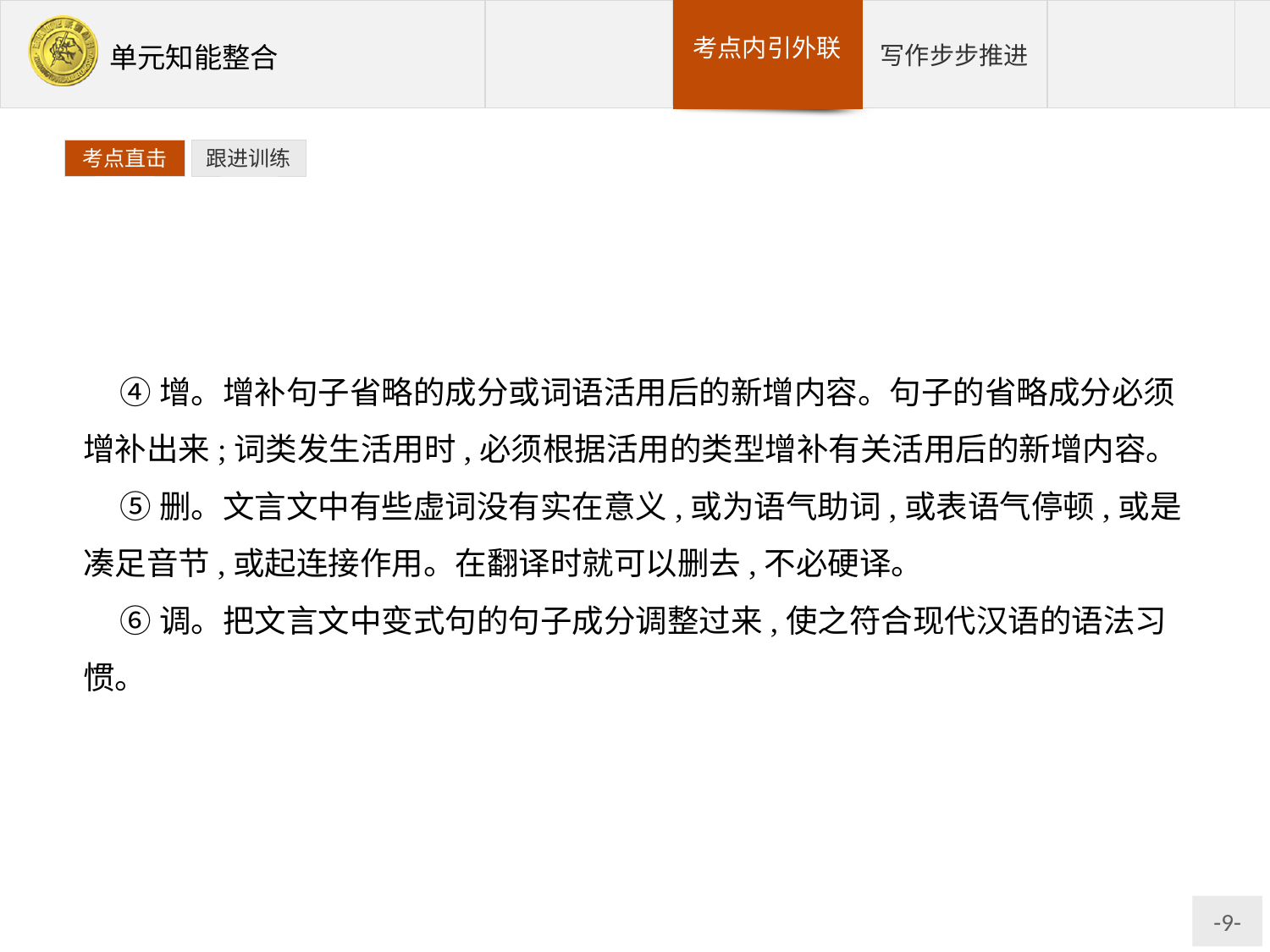

考点直击
跟进训练
④增。增补句子省略的成分或词语活用后的新增内容。句子的省略成分必须增补出来;词类发生活用时,必须根据活用的类型增补有关活用后的新增内容。
⑤删。文言文中有些虚词没有实在意义,或为语气助词,或表语气停顿,或是凑足音节,或起连接作用。在翻译时就可以删去,不必硬译。
⑥调。把文言文中变式句的句子成分调整过来,使之符合现代汉语的语法习惯。